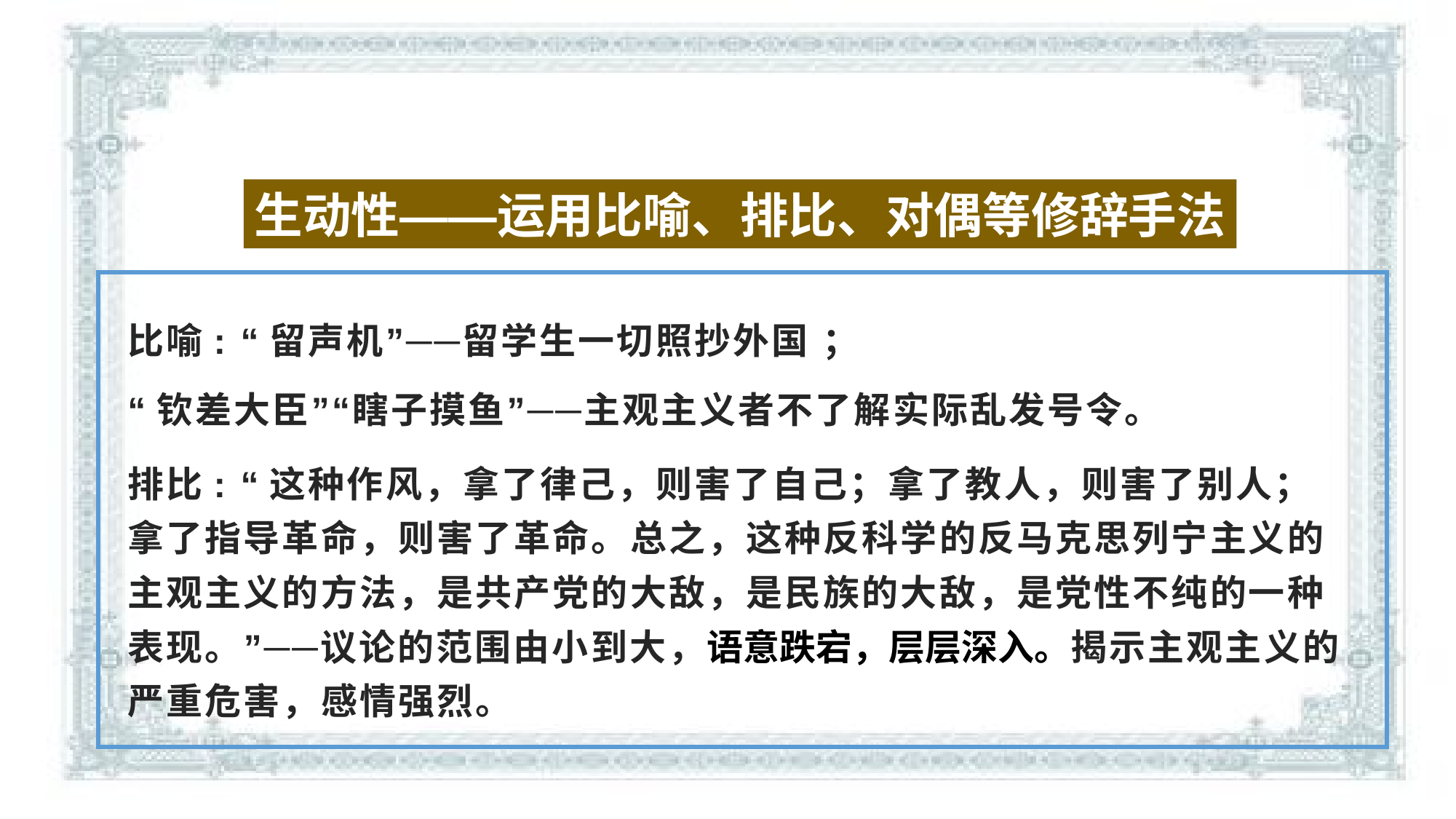

生动性——运用比喻、排比、对偶等修辞手法

比喻: “留声机”──留学生一切照抄外国 ；
“钦差大臣”“瞎子摸鱼”──主观主义者不了解实际乱发号令。
排比: “这种作风，拿了律己，则害了自己；拿了教人，则害了别人；拿了指导革命，则害了革命。总之，这种反科学的反马克思列宁主义的主观主义的方法，是共产党的大敌，是民族的大敌，是党性不纯的一种表现。”──议论的范围由小到大，语意跌宕，层层深入。揭示主观主义的严重危害，感情强烈。